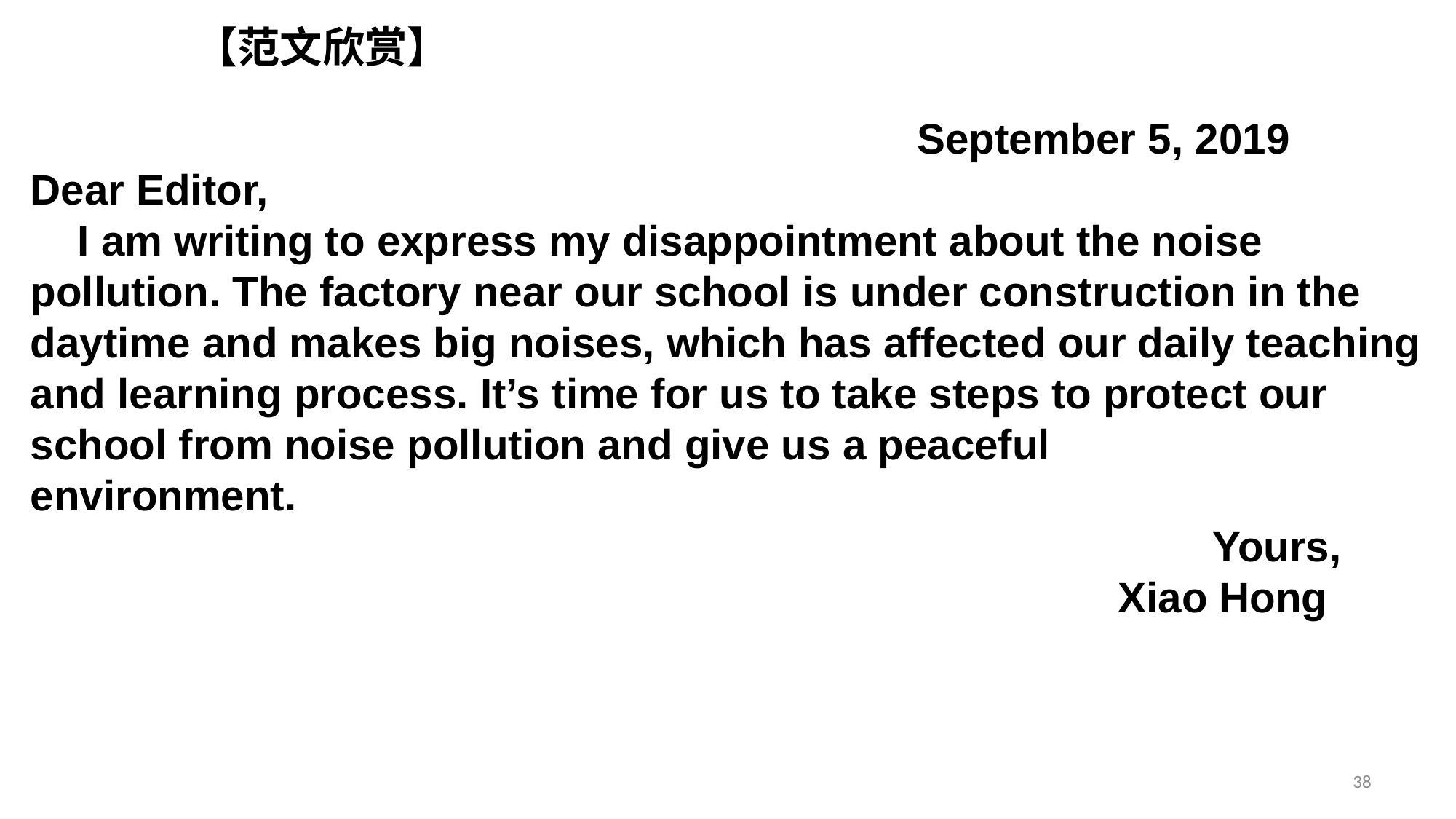

【范文欣赏】
                                                                           September 5, 2019
Dear Editor,
    I am writing to express my disappointment about the noise pollution. The factory near our school is under construction in the daytime and makes big noises, which has affected our daily teaching and learning process. It’s time for us to take steps to protect our school from noise pollution and give us a peaceful
environment.
                                                                                                    Yours,
                                                                                            Xiao Hong
38